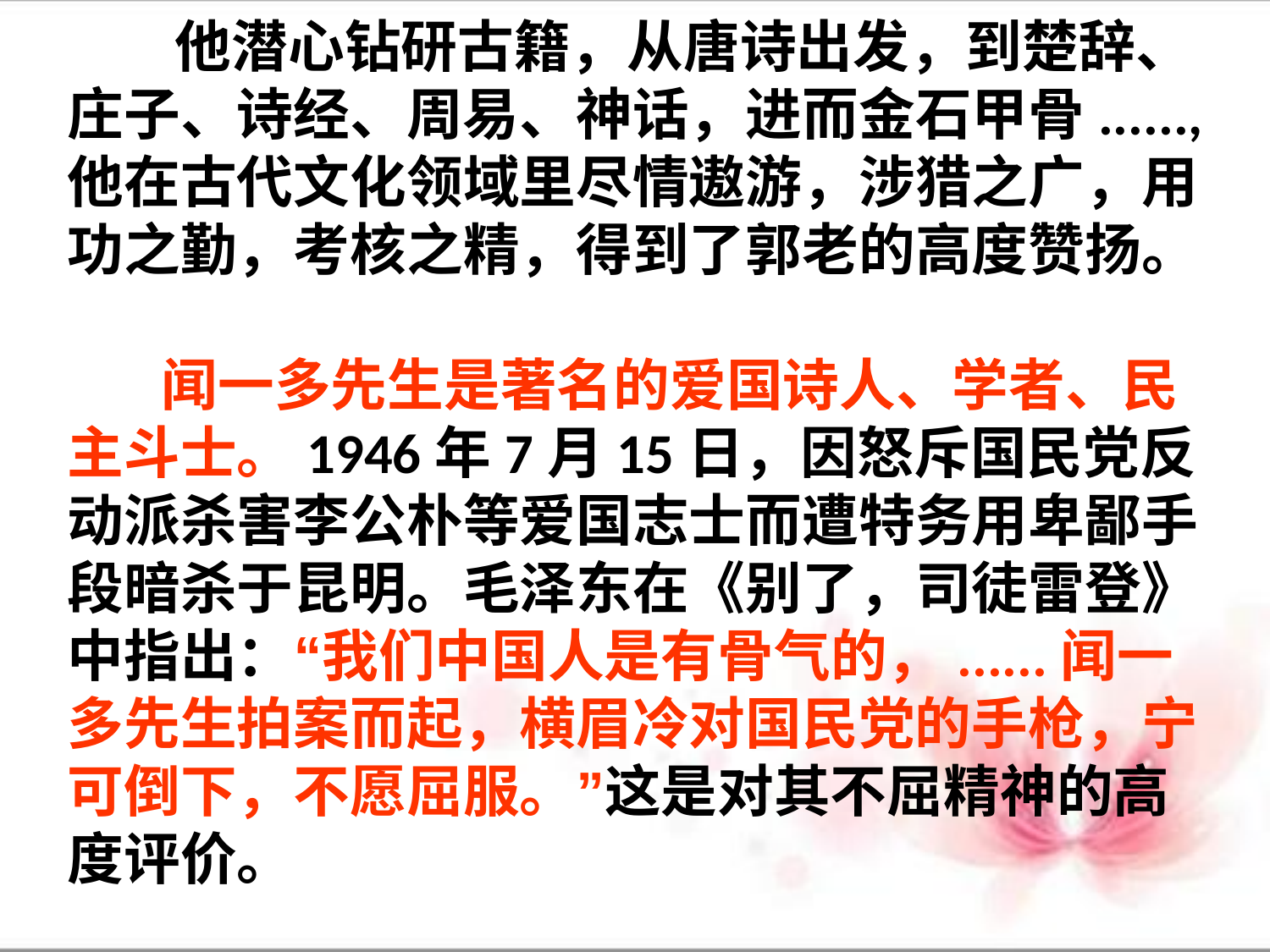

# 他潜心钻研古籍，从唐诗出发，到楚辞、庄子、诗经、周易、神话，进而金石甲骨......,他在古代文化领域里尽情遨游，涉猎之广，用功之勤，考核之精，得到了郭老的高度赞扬。 闻一多先生是著名的爱国诗人、学者、民主斗士。1946年7月15日，因怒斥国民党反动派杀害李公朴等爱国志士而遭特务用卑鄙手段暗杀于昆明。毛泽东在《别了，司徒雷登》中指出：“我们中国人是有骨气的，......闻一多先生拍案而起，横眉冷对国民党的手枪，宁可倒下，不愿屈服。”这是对其不屈精神的高度评价。